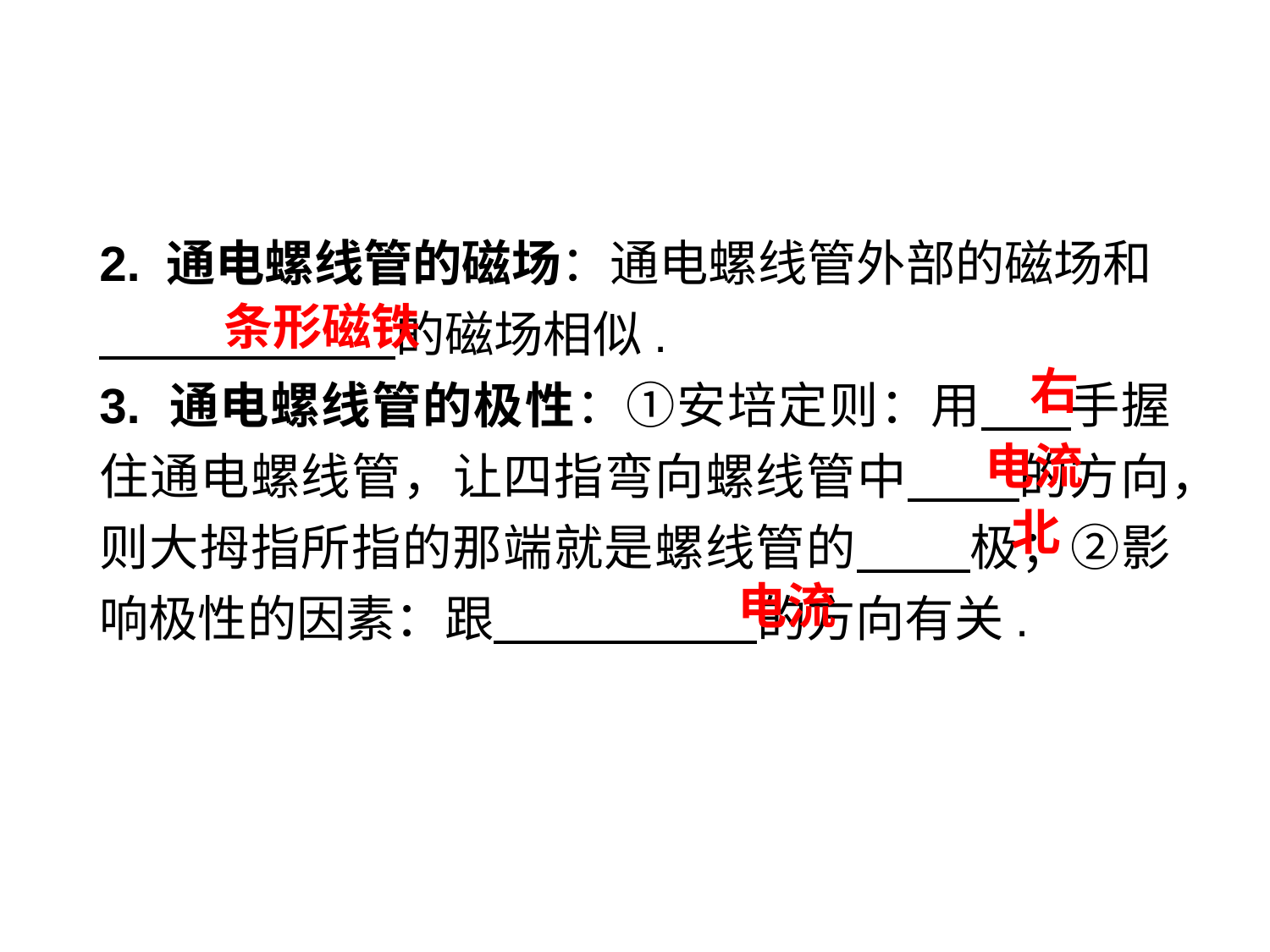

2. 通电螺线管的磁场：通电螺线管外部的磁场和
　　       　　  的磁场相似.
3. 通电螺线管的极性：①安培定则：用 　  手握住通电螺线管，让四指弯向螺线管中　     的方向，则大拇指所指的那端就是螺线管的　　 极；②影响极性的因素：跟　　      　　的方向有关.
条形磁铁
右
电流
北
电流